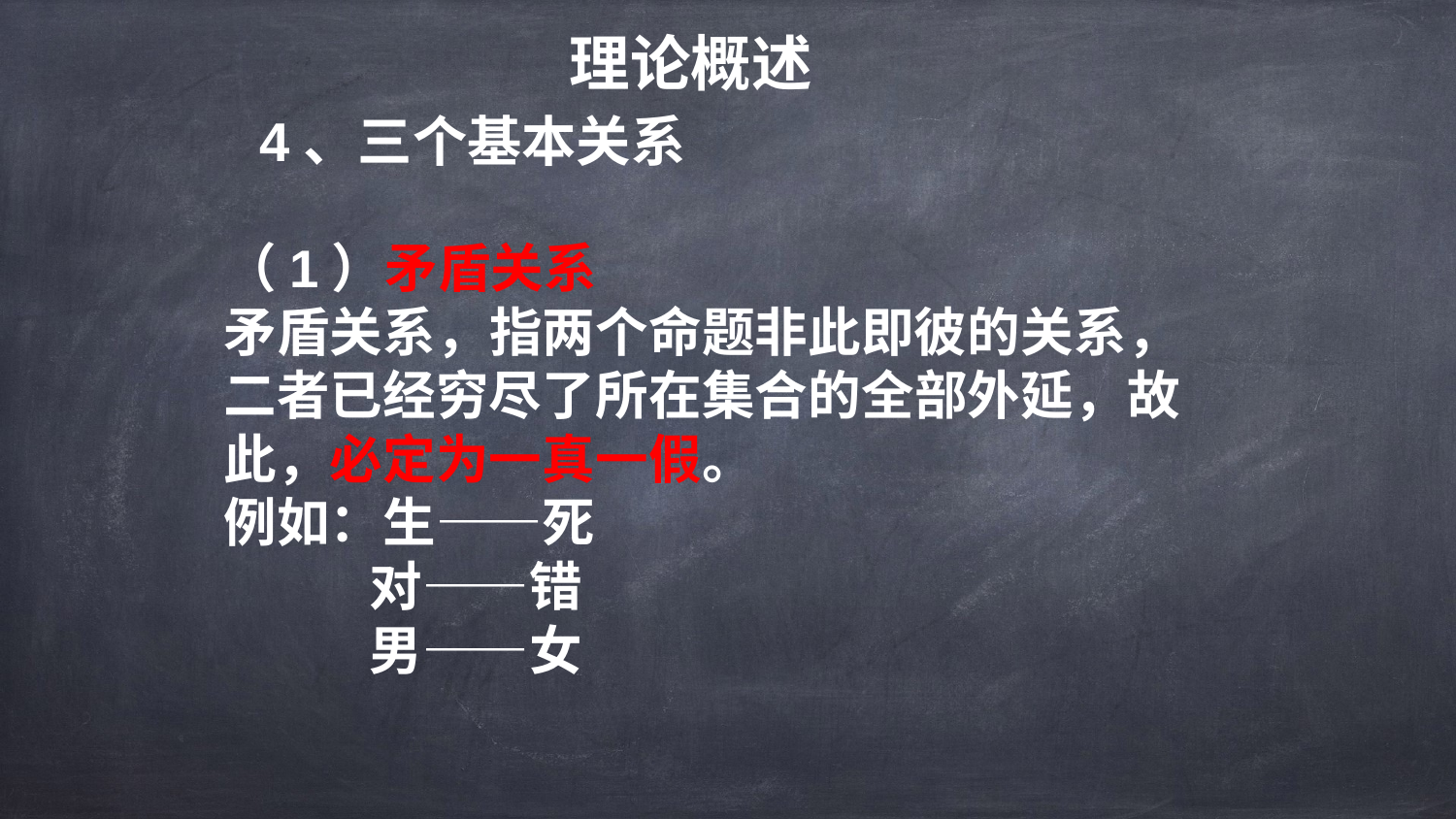

理论概述
4、三个基本关系
（1）矛盾关系
矛盾关系，指两个命题非此即彼的关系，二者已经穷尽了所在集合的全部外延，故此，必定为一真一假。
例如：生——死
           对——错
           男——女